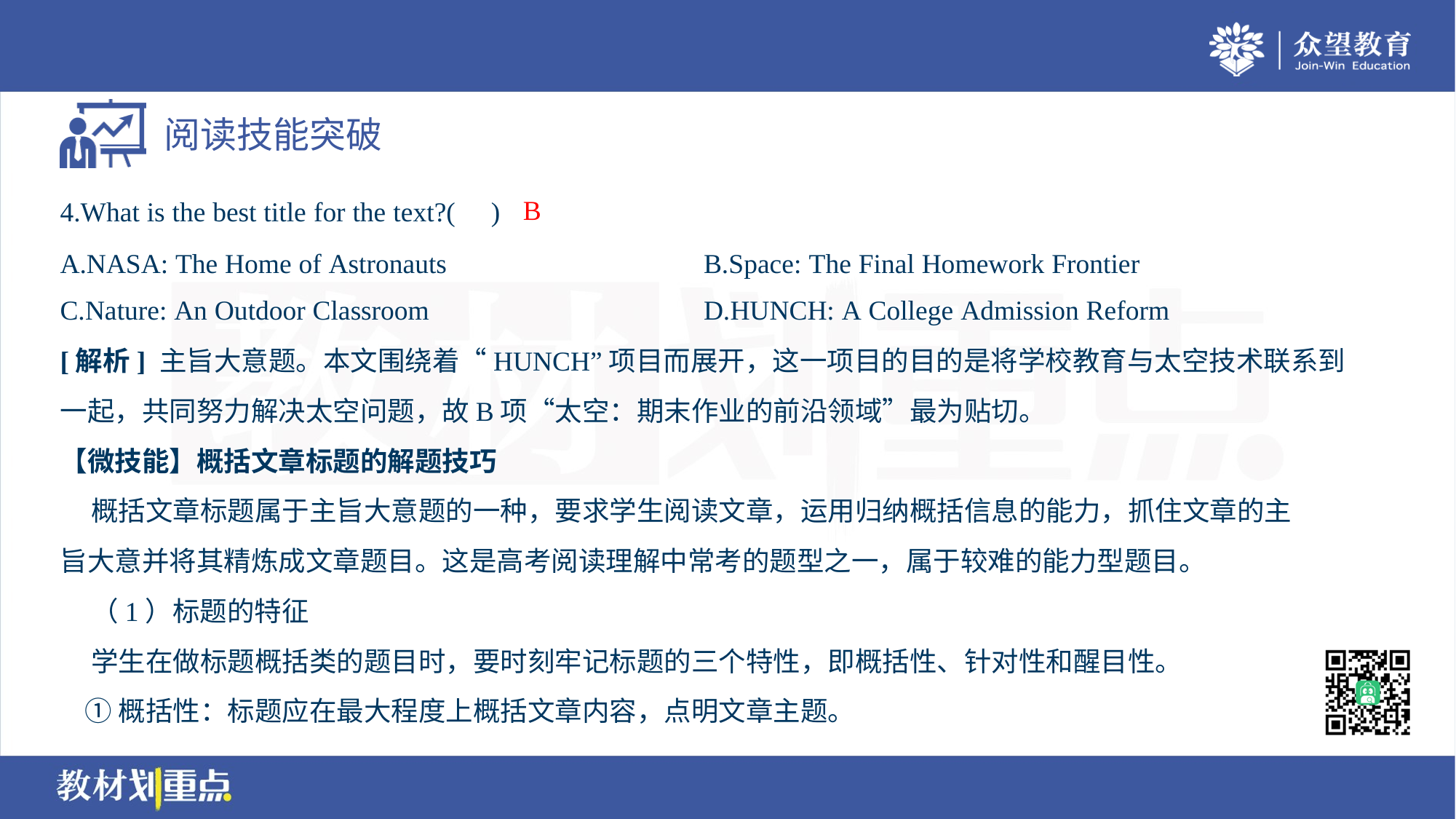

B
4.What is the best title for the text?(     )
A.NASA: The Home of Astronauts	B.Space: The Final Homework Frontier
C.Nature: An Outdoor Classroom	D.HUNCH: A College Admission Reform
[解析] 主旨大意题。本文围绕着“HUNCH”项目而展开，这一项目的目的是将学校教育与太空技术联系到
一起，共同努力解决太空问题，故B项“太空：期末作业的前沿领域”最为贴切。
【微技能】概括文章标题的解题技巧
    概括文章标题属于主旨大意题的一种，要求学生阅读文章，运用归纳概括信息的能力，抓住文章的主
旨大意并将其精炼成文章题目。这是高考阅读理解中常考的题型之一，属于较难的能力型题目。
    （1）标题的特征
    学生在做标题概括类的题目时，要时刻牢记标题的三个特性，即概括性、针对性和醒目性。
    ①概括性：标题应在最大程度上概括文章内容，点明文章主题。